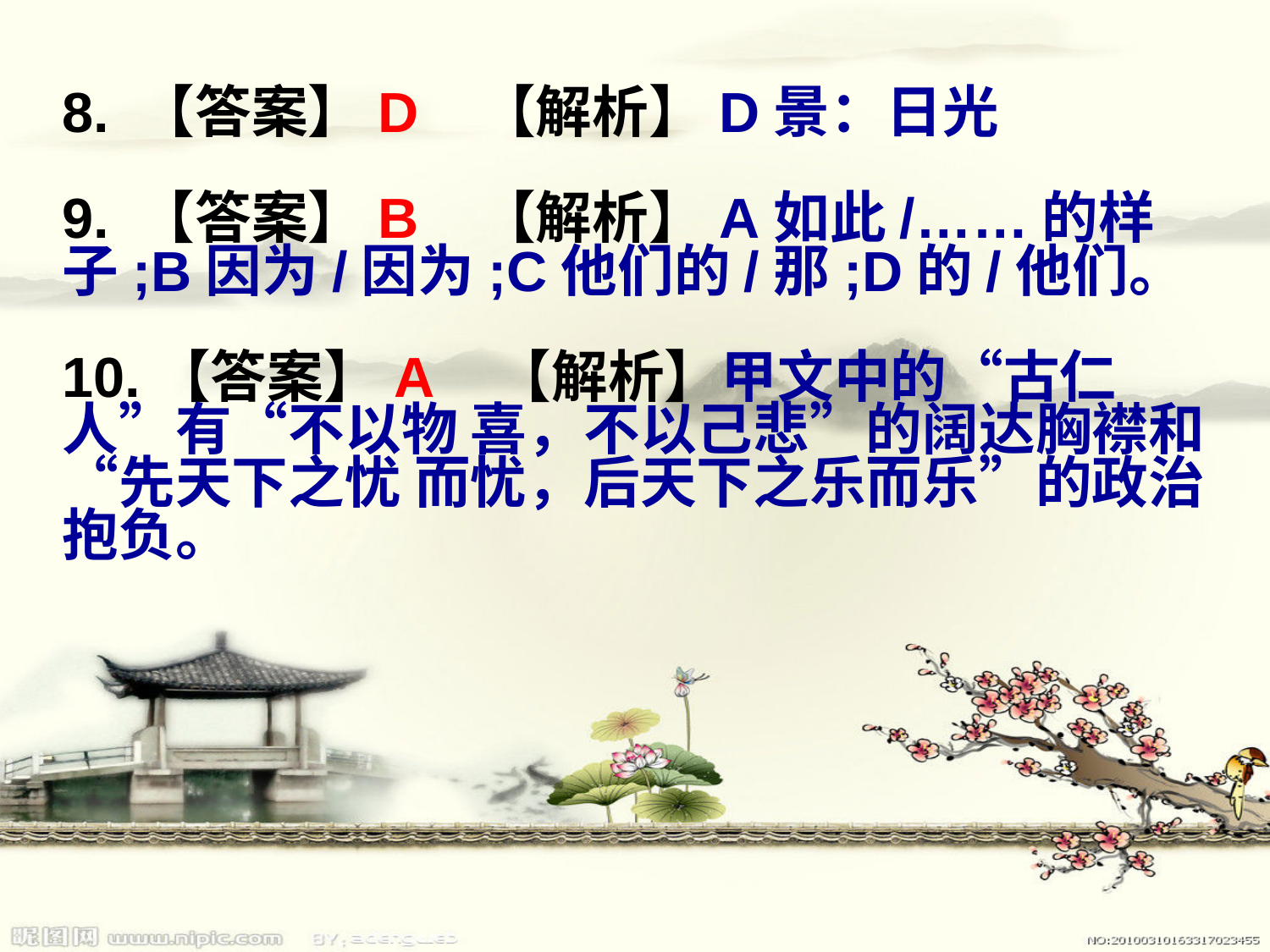

8. 【答案】D   【解析】D景：日光

9. 【答案】B   【解析】A如此/……的样子;B因为/因为;C他们的/那;D的/他们。

10.【答案】A   【解析】甲文中的“古仁人”有“不以物 喜，不以己悲”的阔达胸襟和“先天下之忧 而忧，后天下之乐而乐”的政治抱负。